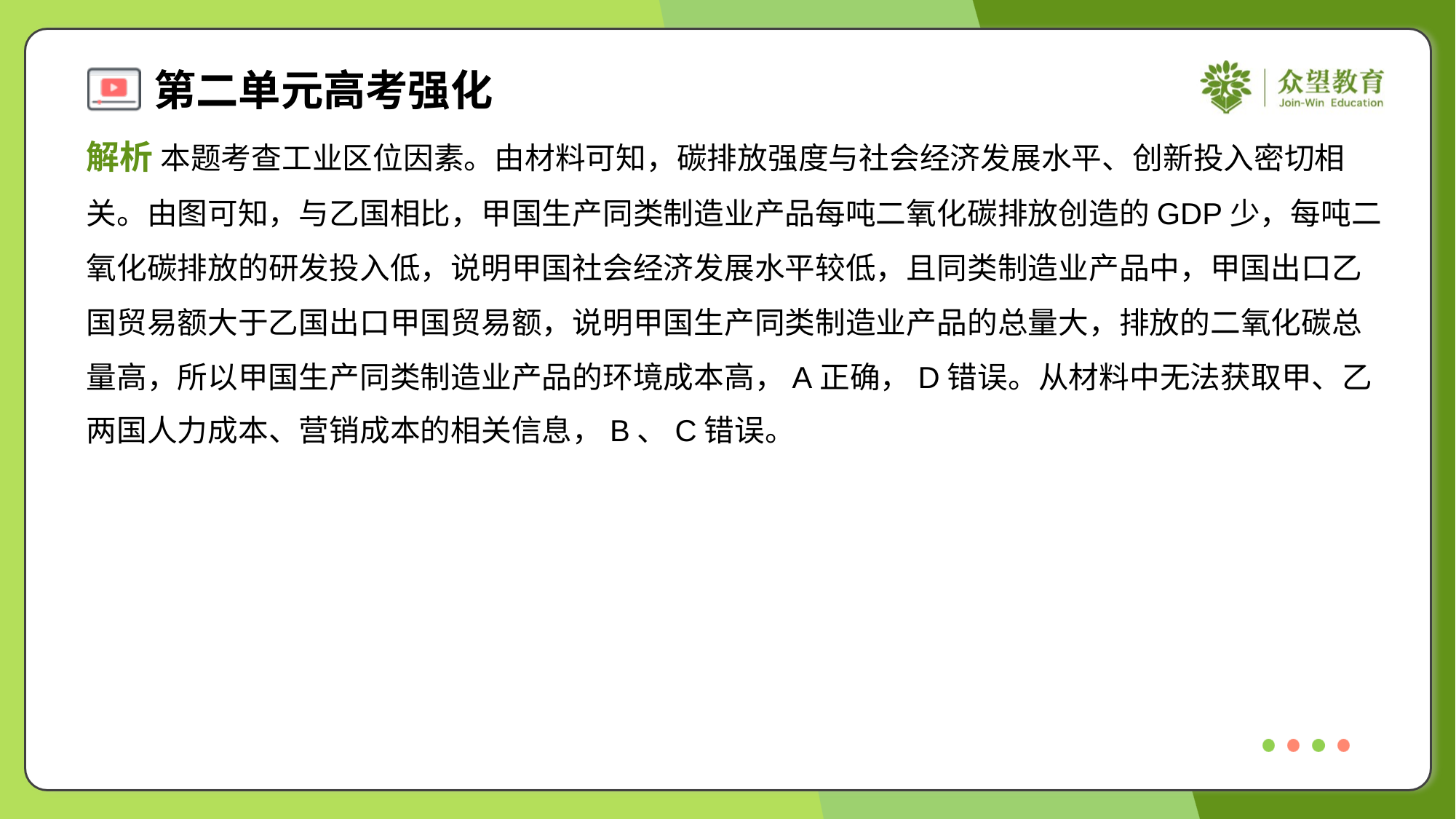

解析 本题考查工业区位因素。由材料可知，碳排放强度与社会经济发展水平、创新投入密切相
关。由图可知，与乙国相比，甲国生产同类制造业产品每吨二氧化碳排放创造的GDP少，每吨二
氧化碳排放的研发投入低，说明甲国社会经济发展水平较低，且同类制造业产品中，甲国出口乙
国贸易额大于乙国出口甲国贸易额，说明甲国生产同类制造业产品的总量大，排放的二氧化碳总
量高，所以甲国生产同类制造业产品的环境成本高，A正确，D错误。从材料中无法获取甲、乙
两国人力成本、营销成本的相关信息，B、C错误。